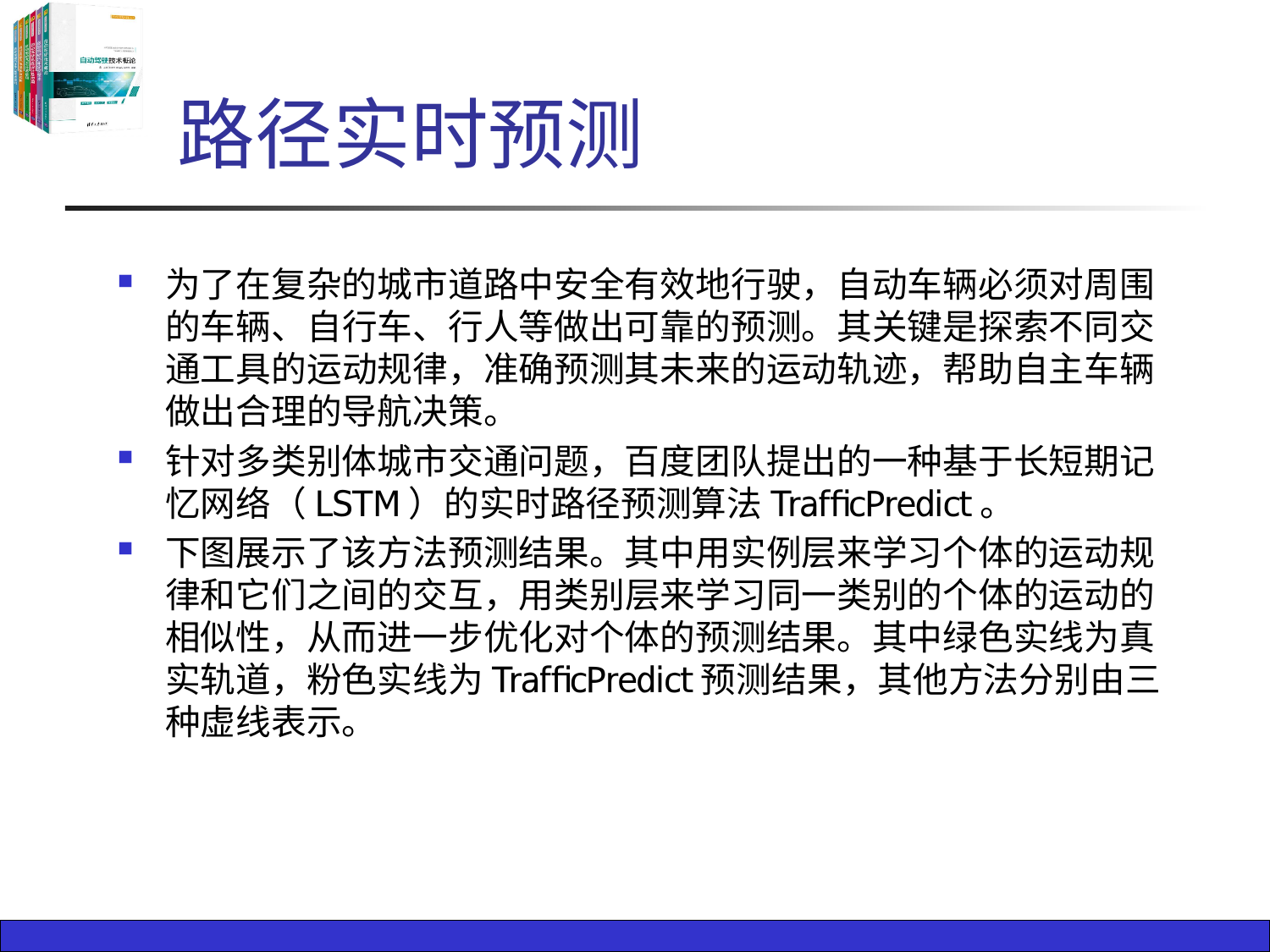

# 路径实时预测
为了在复杂的城市道路中安全有效地行驶，自动车辆必须对周围的车辆、自行车、行人等做出可靠的预测。其关键是探索不同交通工具的运动规律，准确预测其未来的运动轨迹，帮助自主车辆做出合理的导航决策。
针对多类别体城市交通问题，百度团队提出的一种基于长短期记忆网络（LSTM）的实时路径预测算法TrafficPredict。
下图展示了该方法预测结果。其中用实例层来学习个体的运动规律和它们之间的交互，用类别层来学习同一类别的个体的运动的相似性，从而进一步优化对个体的预测结果。其中绿色实线为真实轨道，粉色实线为TrafficPredict预测结果，其他方法分别由三种虚线表示。